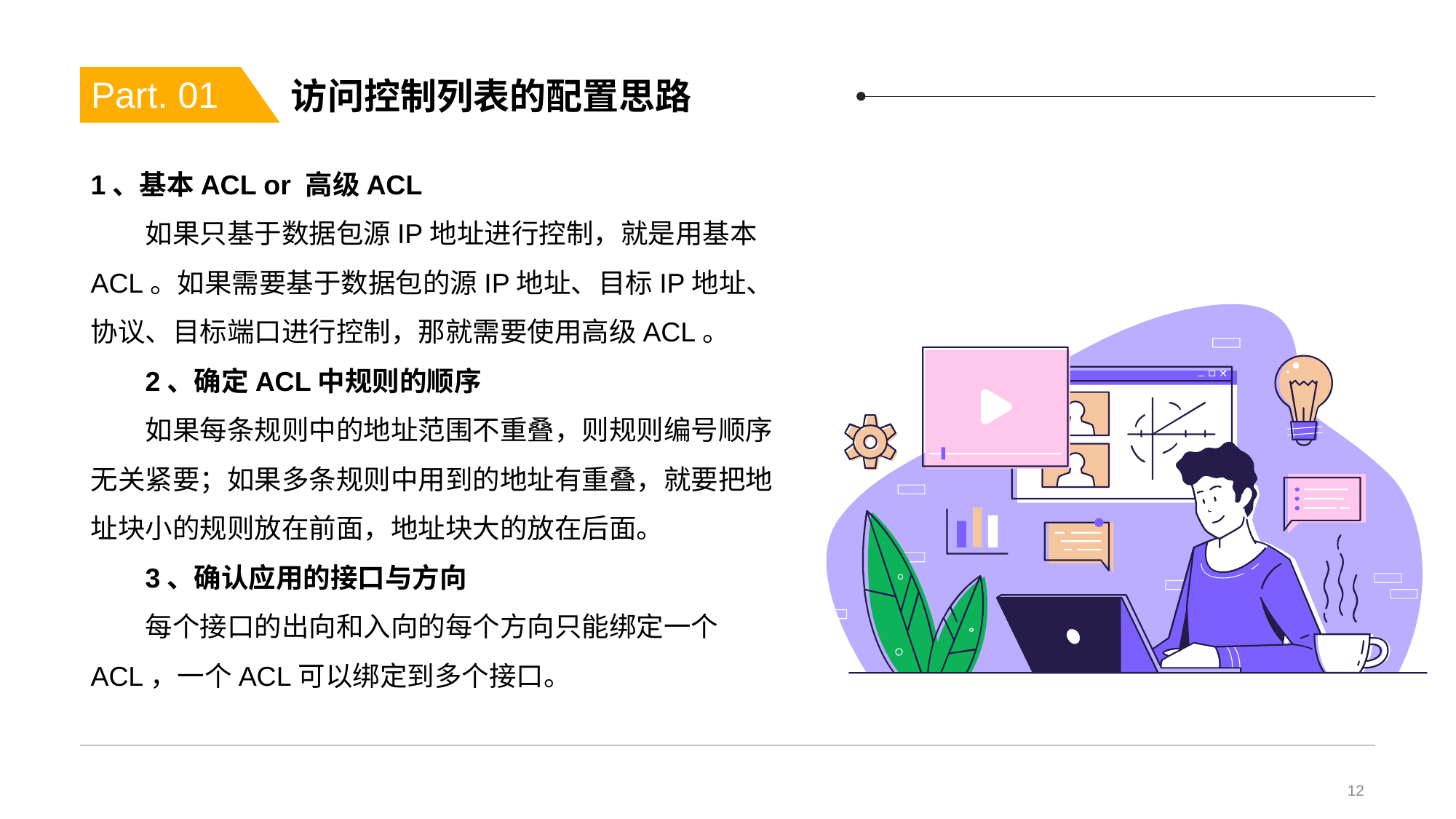

# 访问控制列表的配置思路
Part. 01
1、基本ACL or 高级ACL
如果只基于数据包源IP地址进行控制，就是用基本ACL。如果需要基于数据包的源IP地址、目标IP地址、协议、目标端口进行控制，那就需要使用高级ACL。
2、确定ACL中规则的顺序
如果每条规则中的地址范围不重叠，则规则编号顺序无关紧要；如果多条规则中用到的地址有重叠，就要把地址块小的规则放在前面，地址块大的放在后面。
3、确认应用的接口与方向
每个接口的出向和入向的每个方向只能绑定一个ACL，一个ACL可以绑定到多个接口。

12